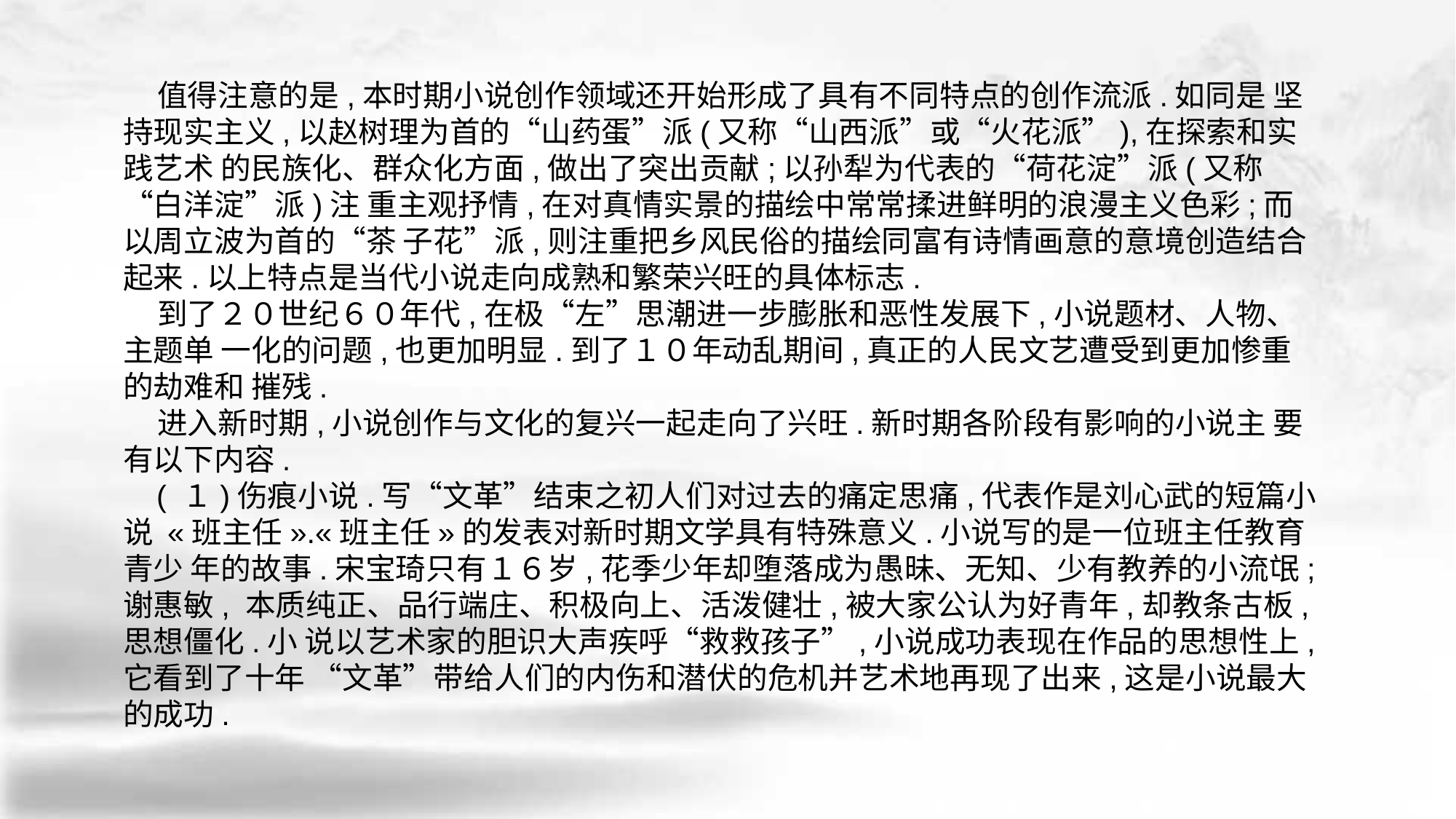

值得注意的是,本时期小说创作领域还开始形成了具有不同特点的创作流派.如同是 坚持现实主义,以赵树理为首的“山药蛋”派(又称“山西派”或“火花派”),在探索和实践艺术 的民族化、群众化方面,做出了突出贡献;以孙犁为代表的“荷花淀”派(又称“白洋淀”派)注 重主观抒情,在对真情实景的描绘中常常揉进鲜明的浪漫主义色彩;而以周立波为首的“茶 子花”派,则注重把乡风民俗的描绘同富有诗情画意的意境创造结合起来.以上特点是当代小说走向成熟和繁荣兴旺的具体标志.
    到了２０世纪６０年代,在极“左”思潮进一步膨胀和恶性发展下,小说题材、人物、主题单 一化的问题,也更加明显.到了１０年动乱期间,真正的人民文艺遭受到更加惨重的劫难和 摧残.
    进入新时期,小说创作与文化的复兴一起走向了兴旺.新时期各阶段有影响的小说主 要有以下内容.
    ( １)伤痕小说.写“文革”结束之初人们对过去的痛定思痛,代表作是刘心武的短篇小说 «班主任».«班主任»的发表对新时期文学具有特殊意义.小说写的是一位班主任教育青少 年的故事.宋宝琦只有１６岁,花季少年却堕落成为愚昧、无知、少有教养的小流氓;谢惠敏, 本质纯正、品行端庄、积极向上、活泼健壮,被大家公认为好青年,却教条古板,思想僵化.小 说以艺术家的胆识大声疾呼“救救孩子”,小说成功表现在作品的思想性上,它看到了十年 “文革”带给人们的内伤和潜伏的危机并艺术地再现了出来,这是小说最大的成功.